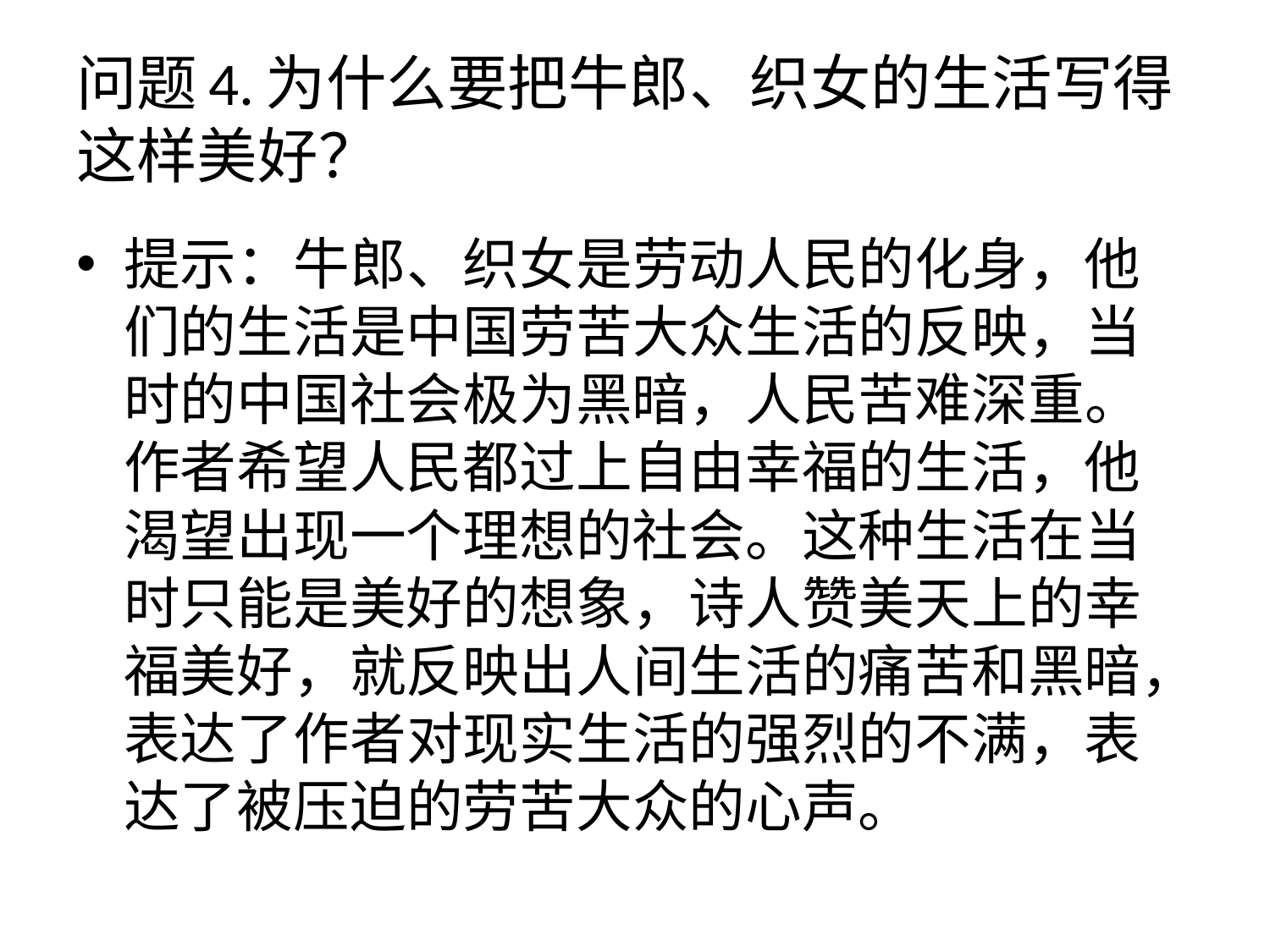

# 问题4.为什么要把牛郎、织女的生活写得这样美好？
提示：牛郎、织女是劳动人民的化身，他们的生活是中国劳苦大众生活的反映，当时的中国社会极为黑暗，人民苦难深重。作者希望人民都过上自由幸福的生活，他渴望出现一个理想的社会。这种生活在当时只能是美好的想象，诗人赞美天上的幸福美好，就反映出人间生活的痛苦和黑暗，表达了作者对现实生活的强烈的不满，表达了被压迫的劳苦大众的心声。